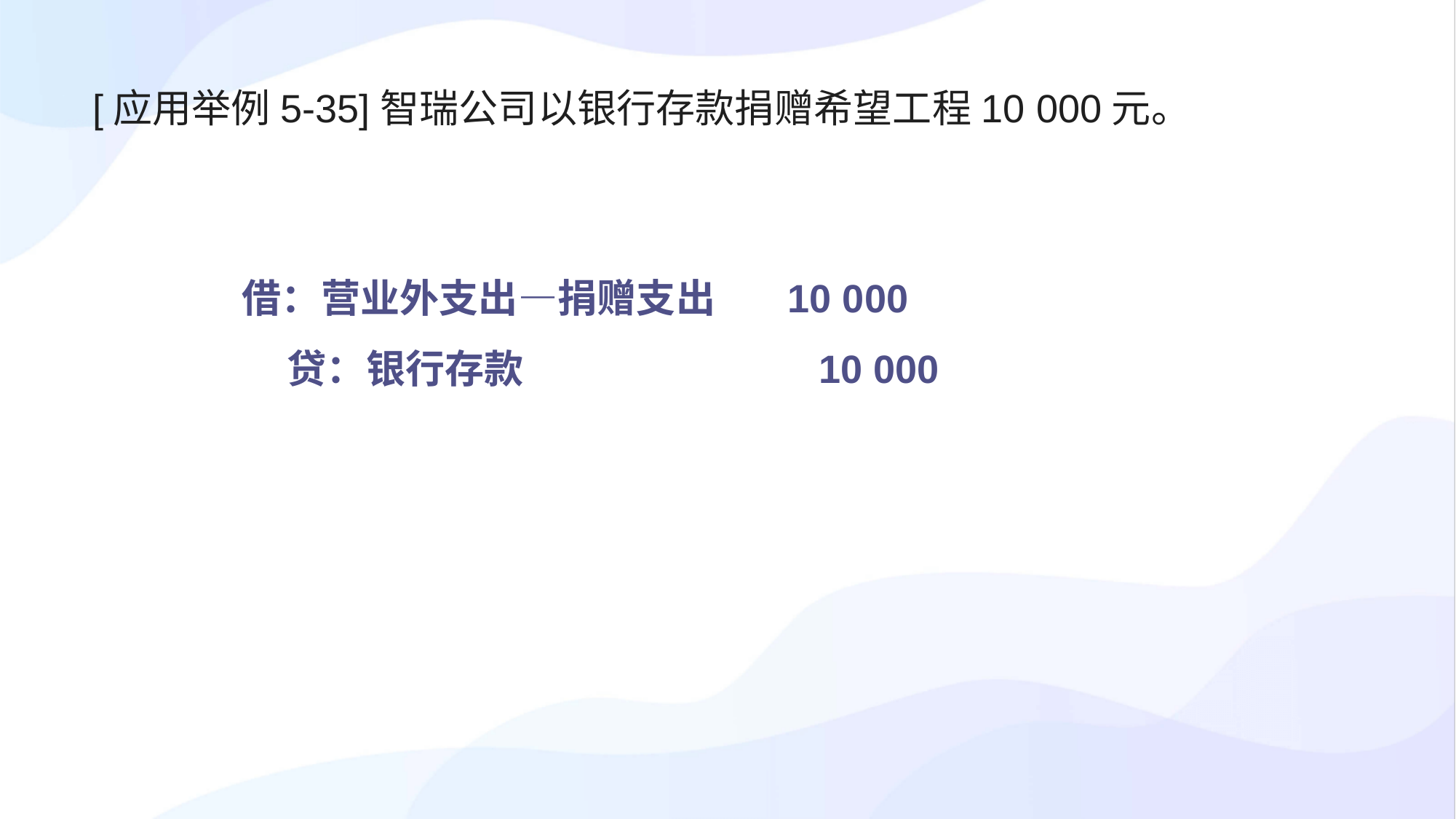

[应用举例5-35]智瑞公司以银行存款捐赠希望工程10 000元。
借：营业外支出—捐赠支出       10 000
    贷：银行存款                                10 000